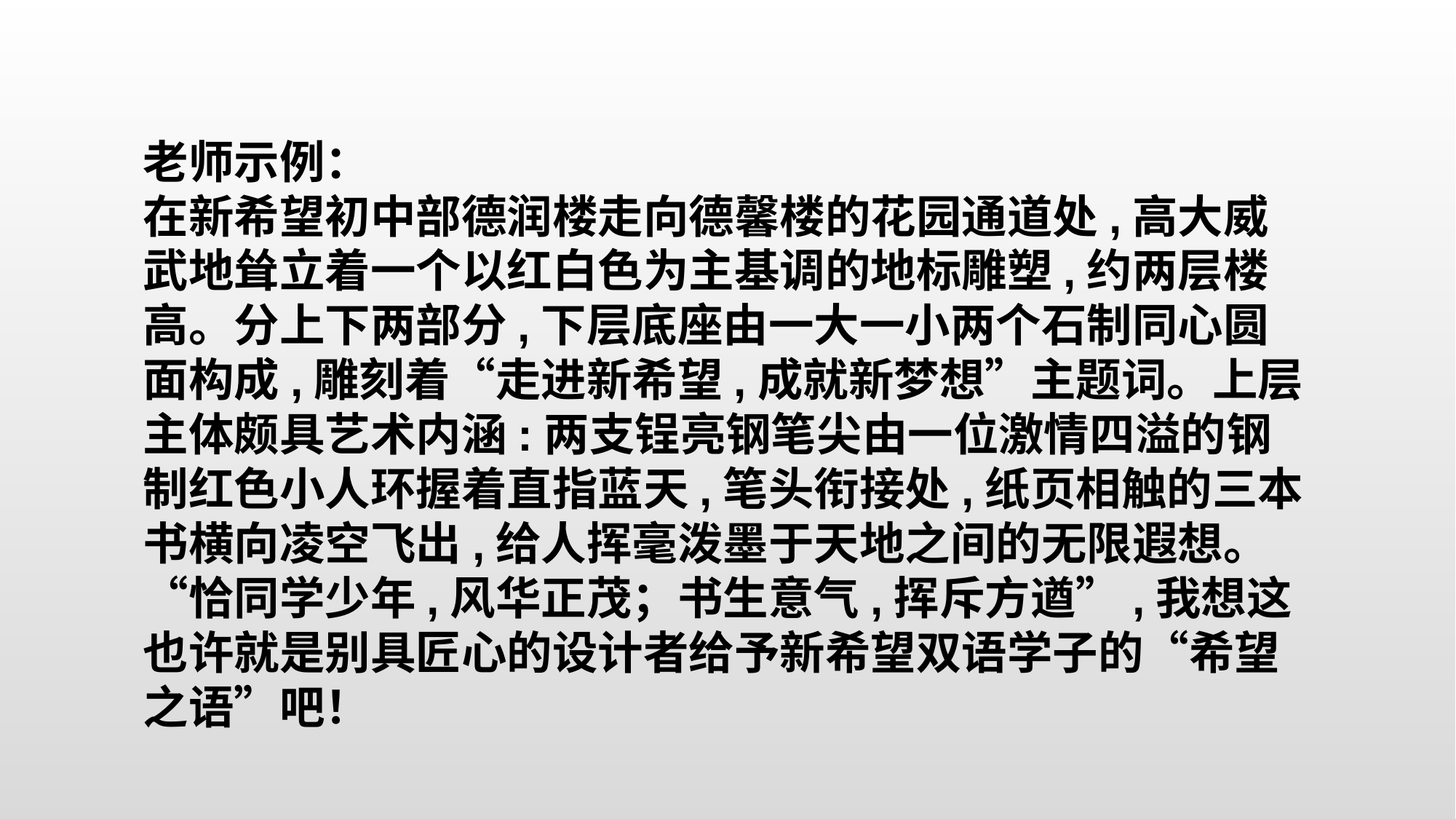

老师示例：
在新希望初中部德润楼走向德馨楼的花园通道处,高大威武地耸立着一个以红白色为主基调的地标雕塑,约两层楼高。分上下两部分,下层底座由一大一小两个石制同心圆面构成,雕刻着“走进新希望,成就新梦想”主题词。上层主体颇具艺术内涵:两支锃亮钢笔尖由一位激情四溢的钢制红色小人环握着直指蓝天,笔头衔接处,纸页相触的三本书横向凌空飞出,给人挥毫泼墨于天地之间的无限遐想。“恰同学少年,风华正茂；书生意气,挥斥方遒”,我想这也许就是别具匠心的设计者给予新希望双语学子的“希望之语”吧！